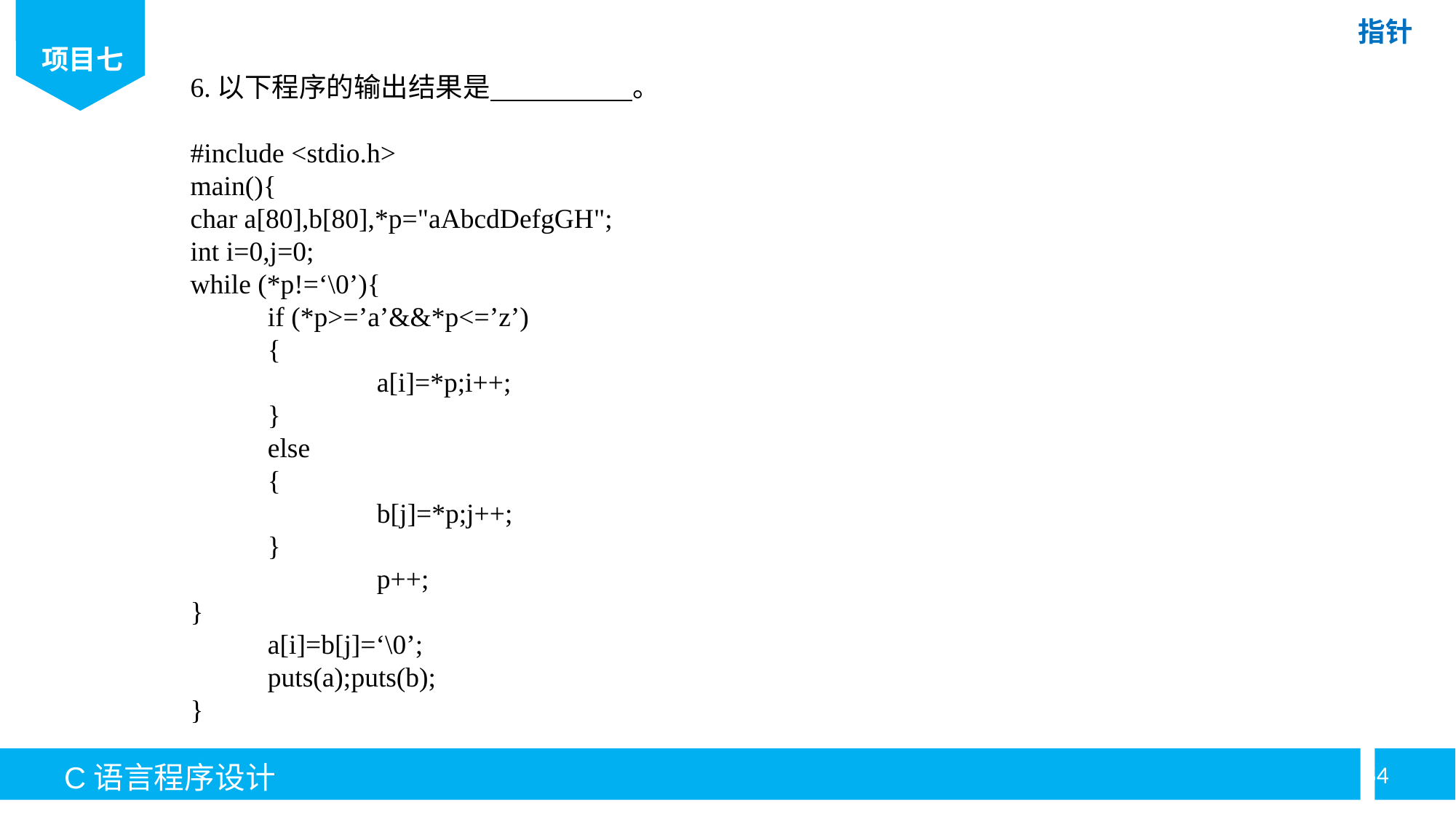

6.以下程序的输出结果是                       。

#include <stdio.h>
main(){
char a[80],b[80],*p="aAbcdDefgGH";
int i=0,j=0;
while (*p!=‘\0’){
	if (*p>=’a’&&*p<=’z’)
	{
		a[i]=*p;i++;
	}
	else
	{
		b[j]=*p;j++;
	}
		p++;
}
	a[i]=b[j]=‘\0’;
	puts(a);puts(b);
}